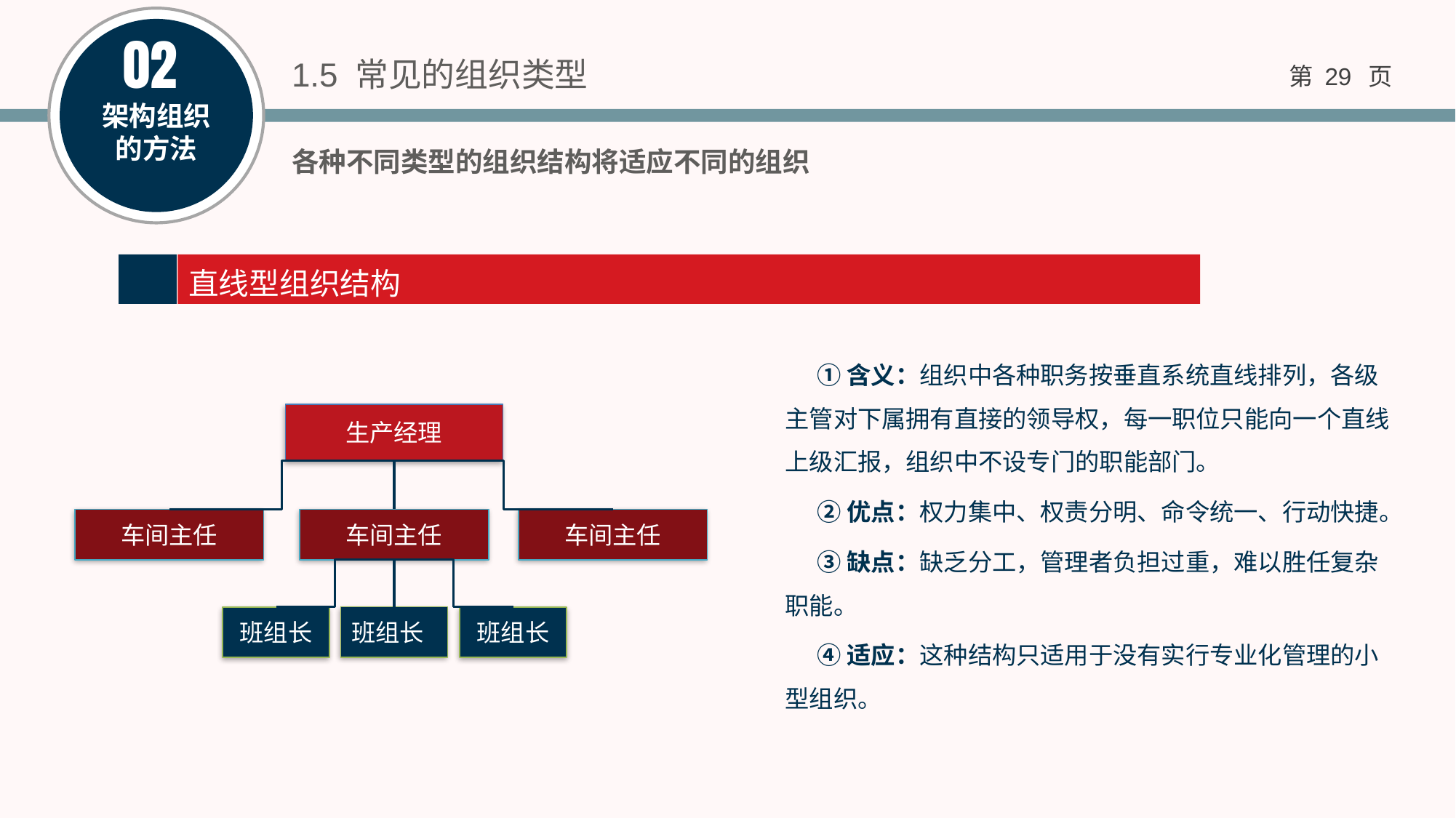

1.5 常见的组织类型

各种不同类型的组织结构将适应不同的组织

直线型组织结构
①含义：组织中各种职务按垂直系统直线排列，各级主管对下属拥有直接的领导权，每一职位只能向一个直线上级汇报，组织中不设专门的职能部门。
②优点：权力集中、权责分明、命令统一、行动快捷。
③缺点：缺乏分工，管理者负担过重，难以胜任复杂职能。
④适应：这种结构只适用于没有实行专业化管理的小型组织。
生产经理
车间主任
车间主任
班组长
班组长
班组长
车间主任